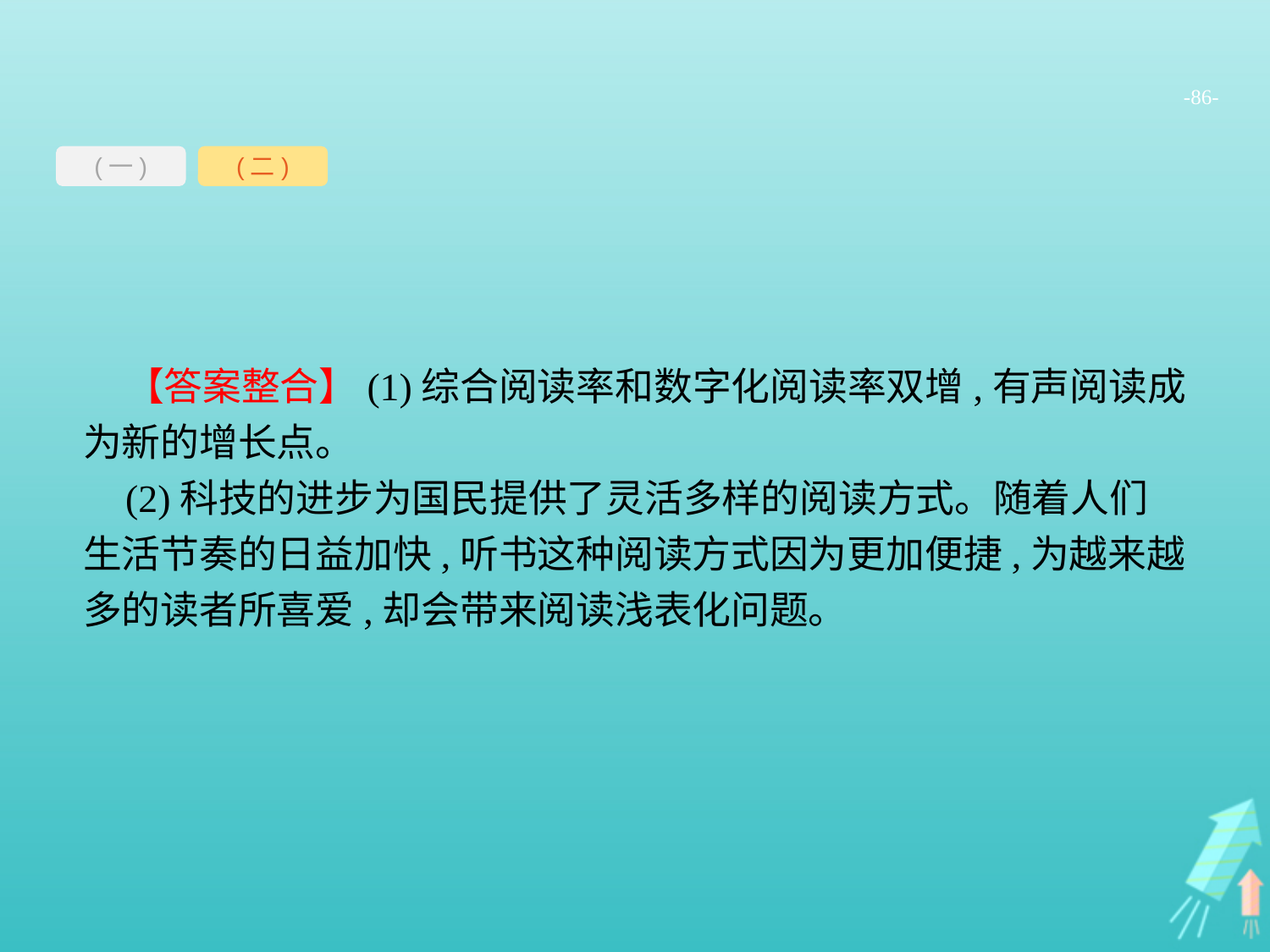

-86-
(一)
(二)
【答案整合】(1)综合阅读率和数字化阅读率双增,有声阅读成为新的增长点。
(2)科技的进步为国民提供了灵活多样的阅读方式。随着人们生活节奏的日益加快,听书这种阅读方式因为更加便捷,为越来越多的读者所喜爱,却会带来阅读浅表化问题。